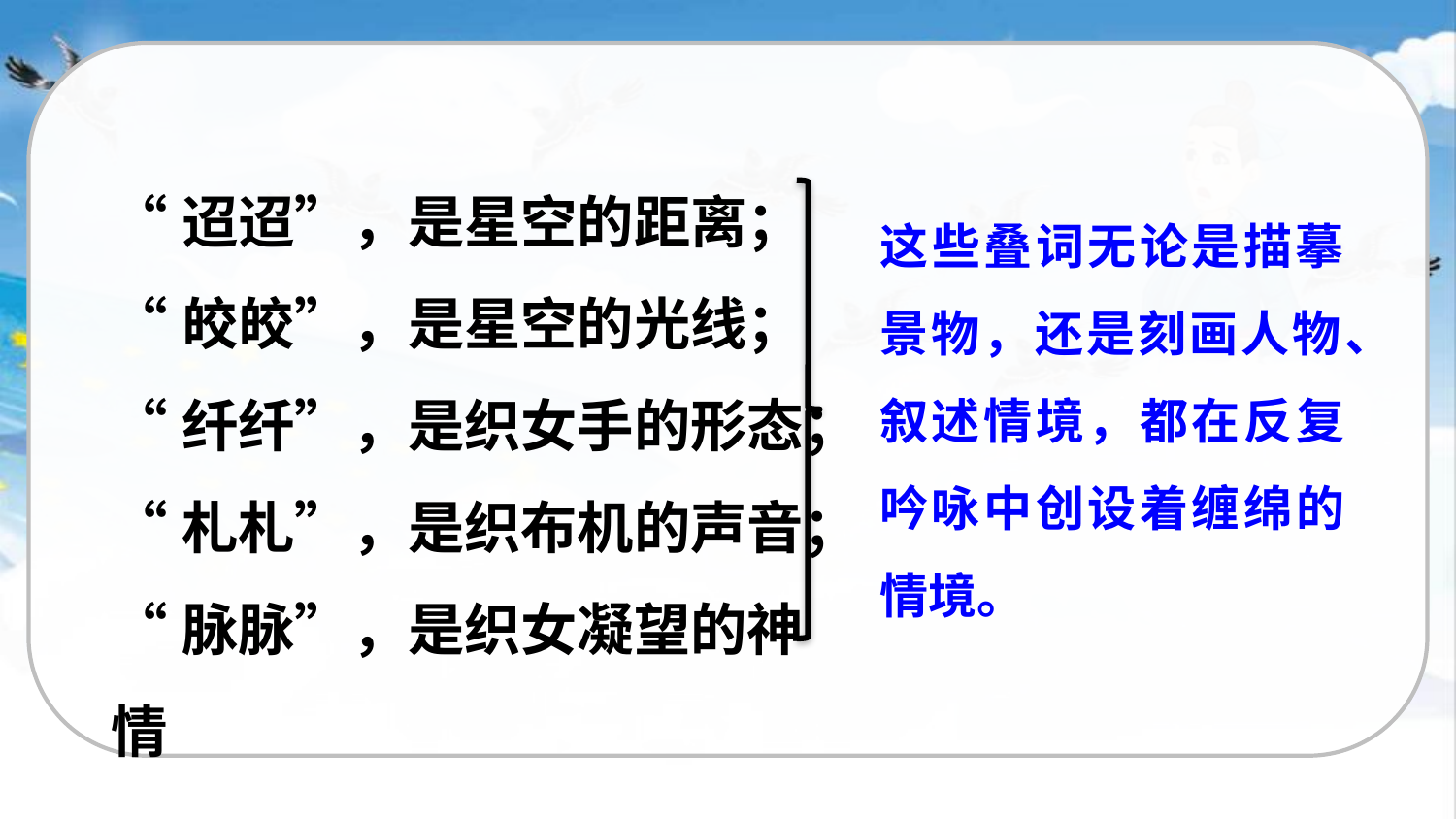

“迢迢”，是星空的距离；
“皎皎”，是星空的光线；
“纤纤”，是织女手的形态；
“札札”，是织布机的声音；
“脉脉”，是织女凝望的神情

这些叠词无论是描摹景物，还是刻画人物、叙述情境，都在反复吟咏中创设着缠绵的情境。